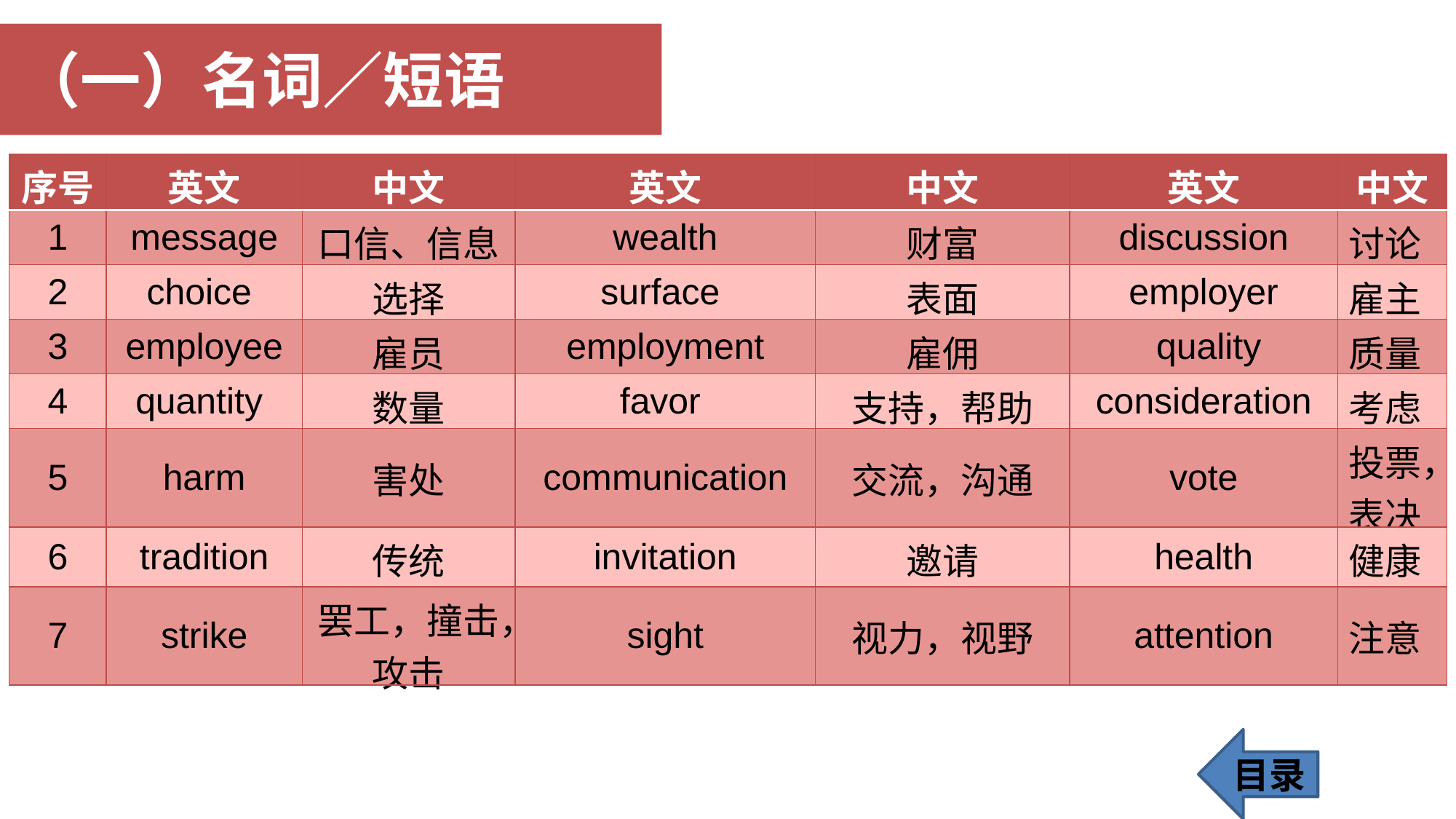

（一）名词／短语
| 序号 | 英文 | 中文 | 英文 | 中文 | 英文 | 中文 |
| --- | --- | --- | --- | --- | --- | --- |
| 1 | message | 口信、信息 | wealth | 财富 | discussion | 讨论 |
| 2 | choice | 选择 | surface | 表面 | employer | 雇主 |
| 3 | employee | 雇员 | employment | 雇佣 | quality | 质量 |
| 4 | quantity | 数量 | favor | 支持，帮助 | consideration | 考虑 |
| 5 | harm | 害处 | communication | 交流，沟通 | vote | 投票，表决 |
| 6 | tradition | 传统 | invitation | 邀请 | health | 健康 |
| 7 | strike | 罢工，撞击， 攻击 | sight | 视力，视野 | attention | 注意 |
目录
87